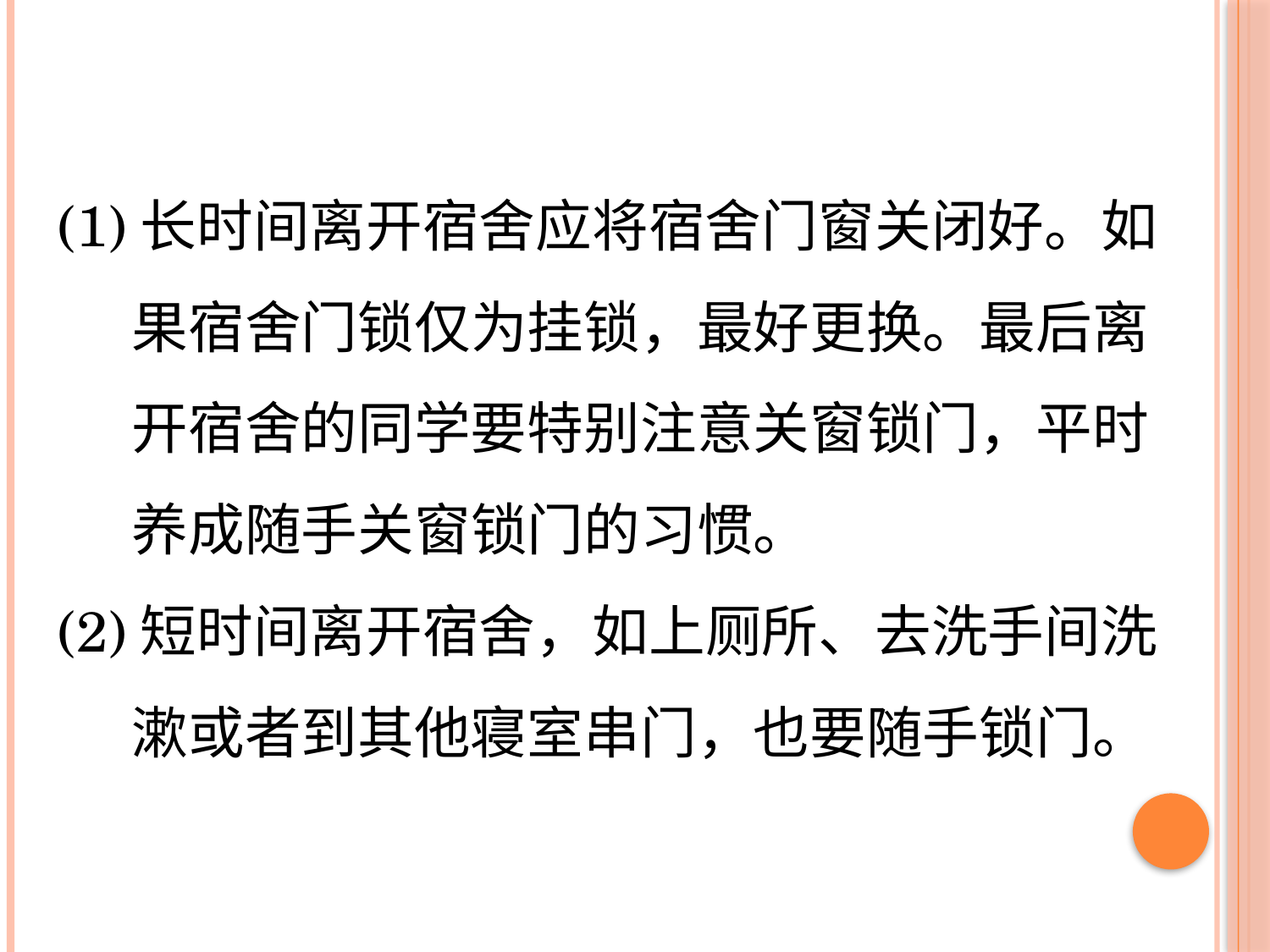

(1)长时间离开宿舍应将宿舍门窗关闭好。如果宿舍门锁仅为挂锁，最好更换。最后离开宿舍的同学要特别注意关窗锁门，平时养成随手关窗锁门的习惯。
(2)短时间离开宿舍，如上厕所、去洗手间洗漱或者到其他寝室串门，也要随手锁门。